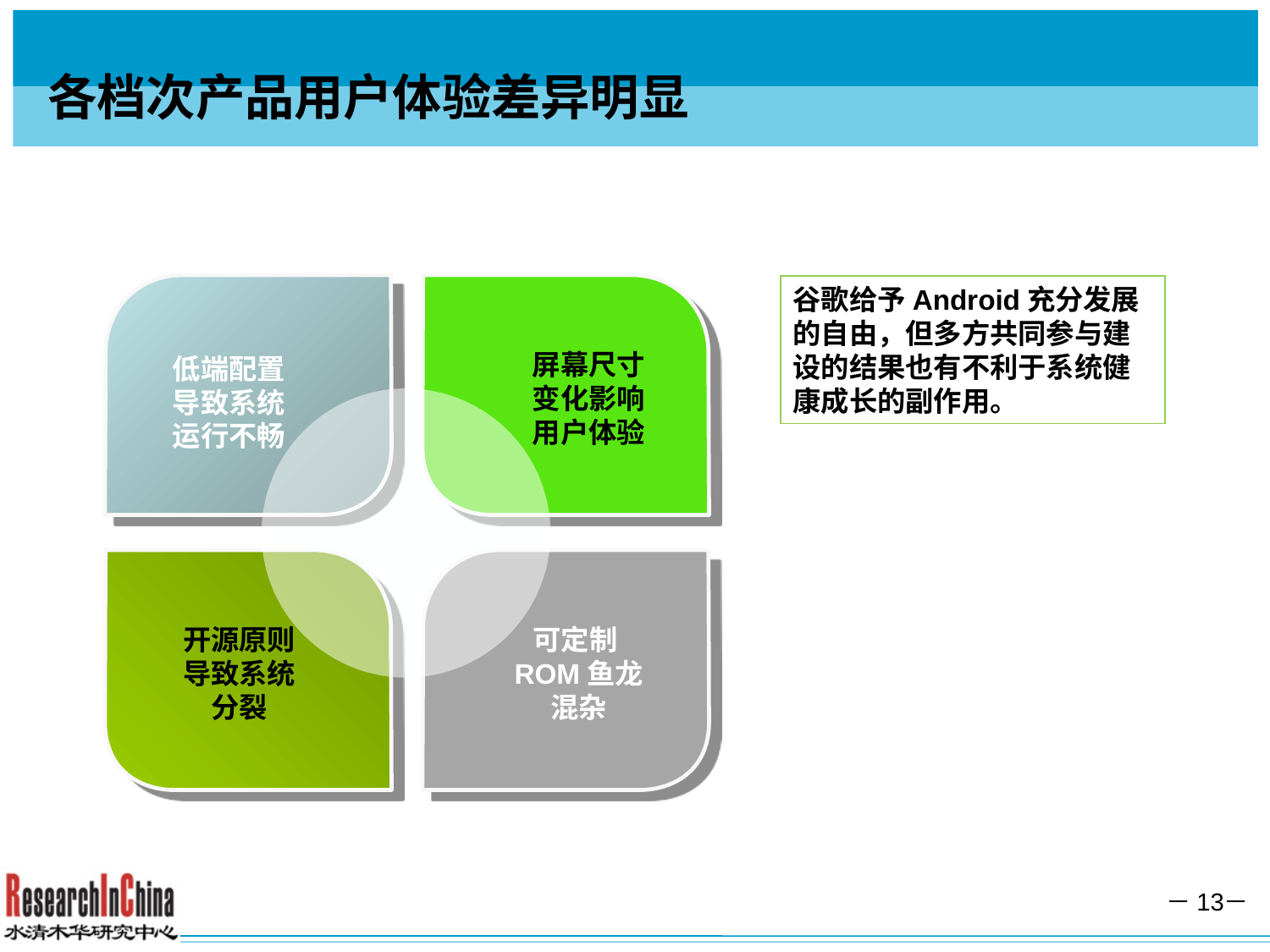

# 各档次产品用户体验差异明显

谷歌给予Android充分发展的自由，但多方共同参与建设的结果也有不利于系统健康成长的副作用。

屏幕尺寸变化影响用户体验
低端配置导致系统运行不畅

开源原则导致系统分裂
可定制ROM鱼龙混杂
－13－